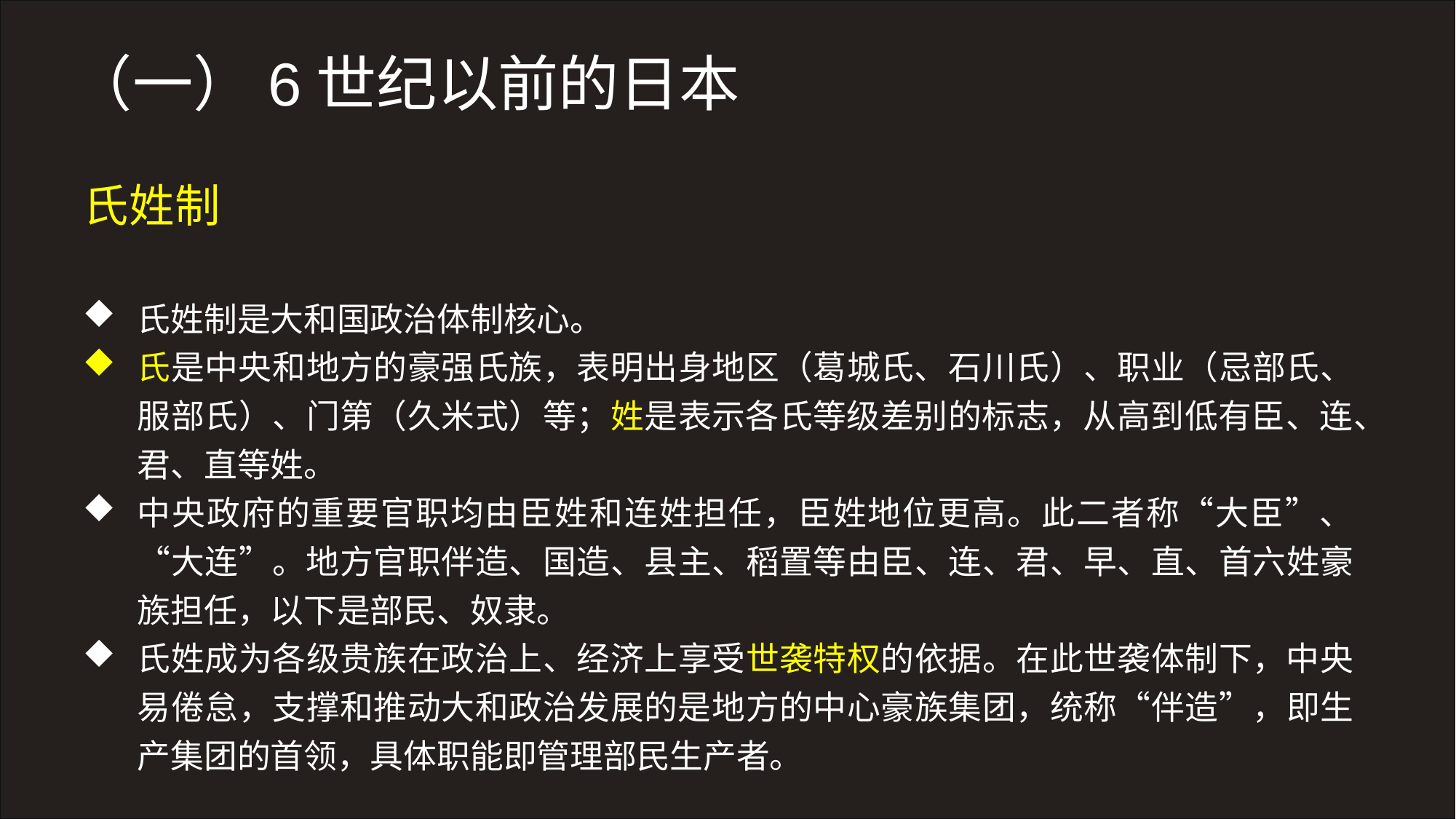

（一）6世纪以前的日本
氏姓制
氏姓制是大和国政治体制核心。
氏是中央和地方的豪强氏族，表明出身地区（葛城氏、石川氏）、职业（忌部氏、服部氏）、门第（久米式）等；姓是表示各氏等级差别的标志，从高到低有臣、连、君、直等姓。
中央政府的重要官职均由臣姓和连姓担任，臣姓地位更高。此二者称“大臣”、“大连”。地方官职伴造、国造、县主、稻置等由臣、连、君、早、直、首六姓豪族担任，以下是部民、奴隶。
氏姓成为各级贵族在政治上、经济上享受世袭特权的依据。在此世袭体制下，中央易倦怠，支撑和推动大和政治发展的是地方的中心豪族集团，统称“伴造”，即生产集团的首领，具体职能即管理部民生产者。